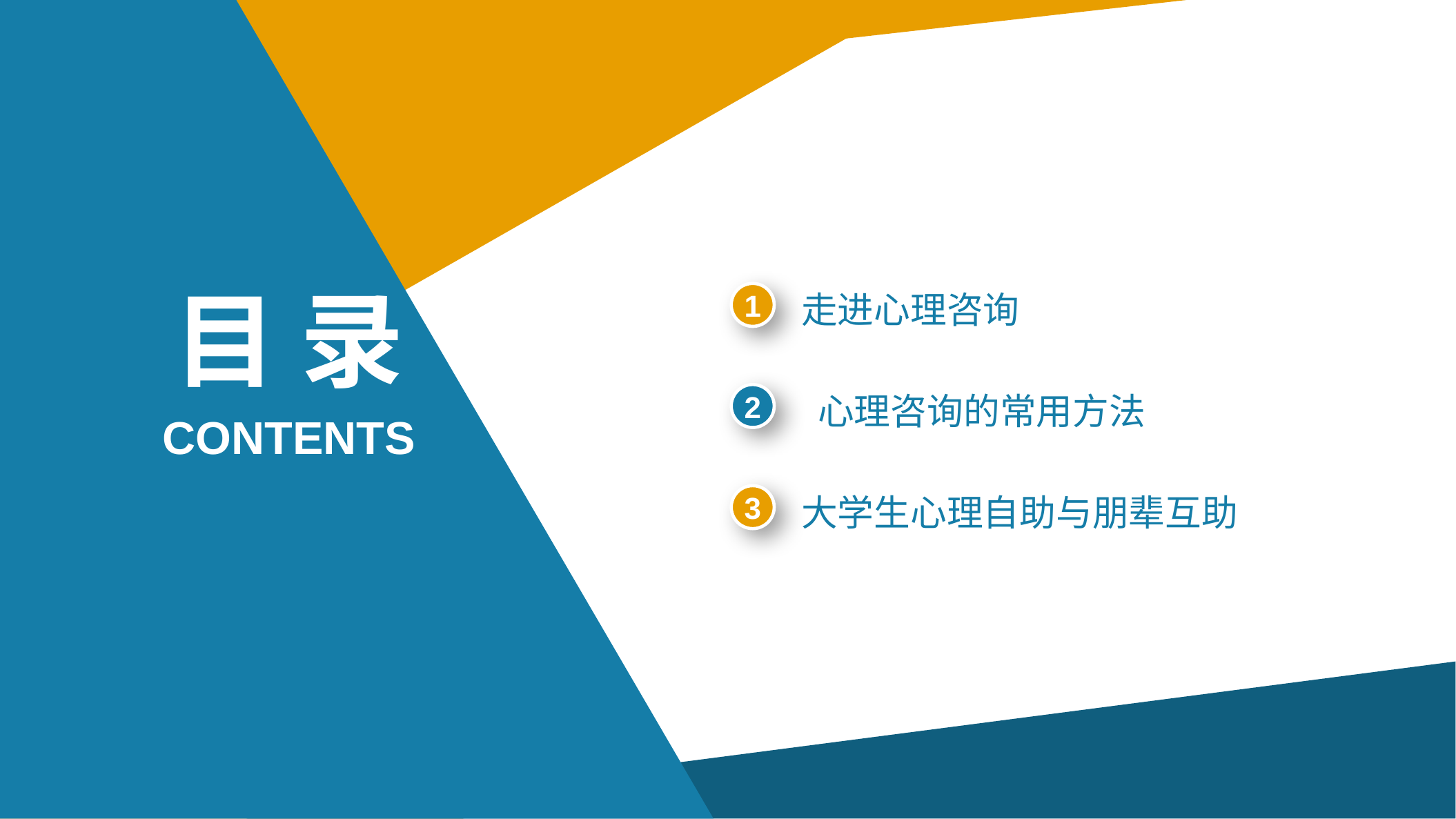

目 录
1
走进心理咨询
2
 心理咨询的常用方法
CONTENTS
3
大学生心理自助与朋辈互助